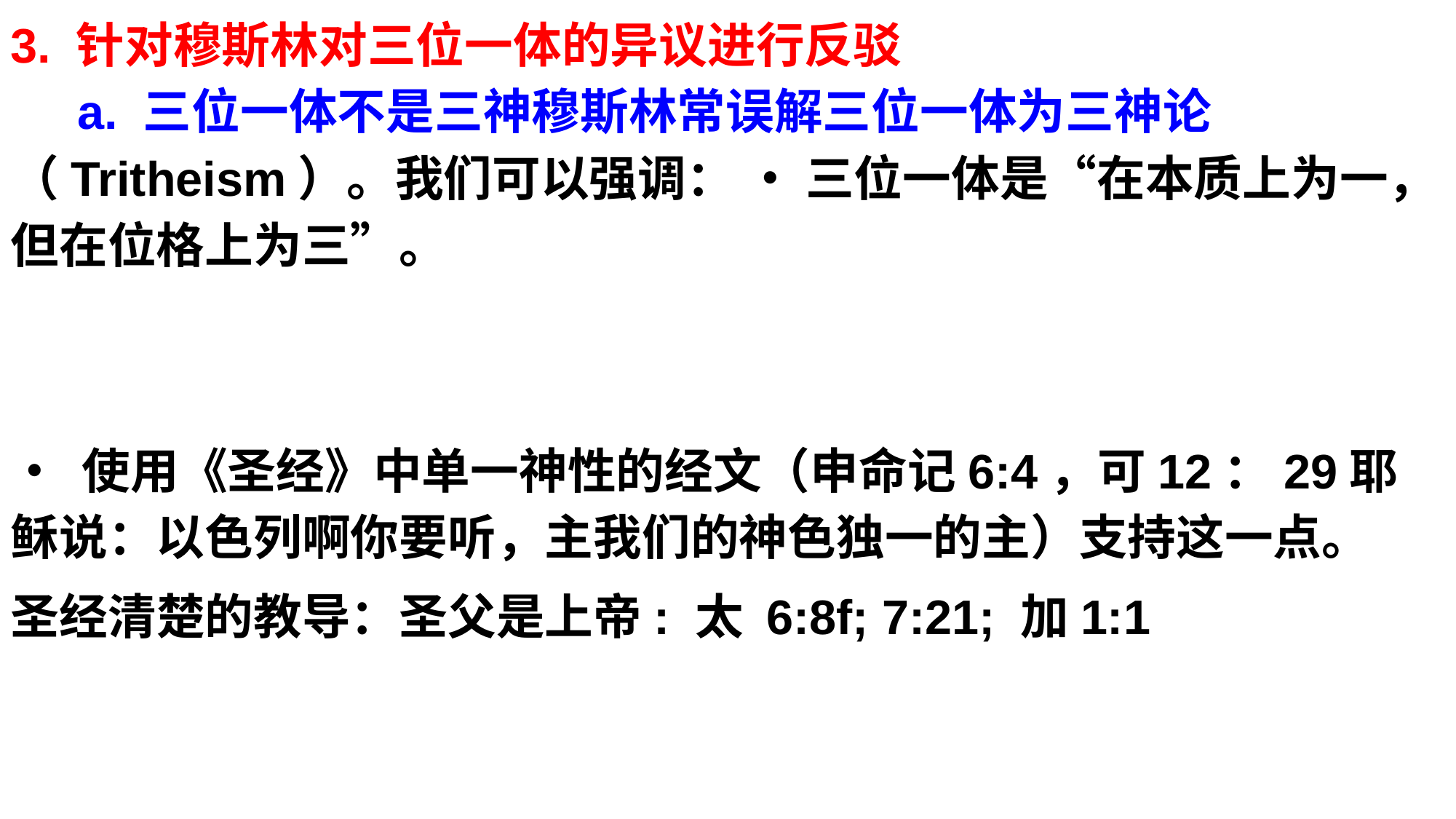

3. 针对穆斯林对三位一体的异议进行反驳                                                      a. 三位一体不是三神穆斯林常误解三位一体为三神论（Tritheism）。我们可以强调： • 三位一体是“在本质上为一，但在位格上为三”。

• 使用《圣经》中单一神性的经文（申命记6:4，可12：29耶稣说：以色列啊你要听，主我们的神色独一的主）支持这一点。
圣经清楚的教导：圣父是上帝: 太 6:8f; 7:21; 加1:1